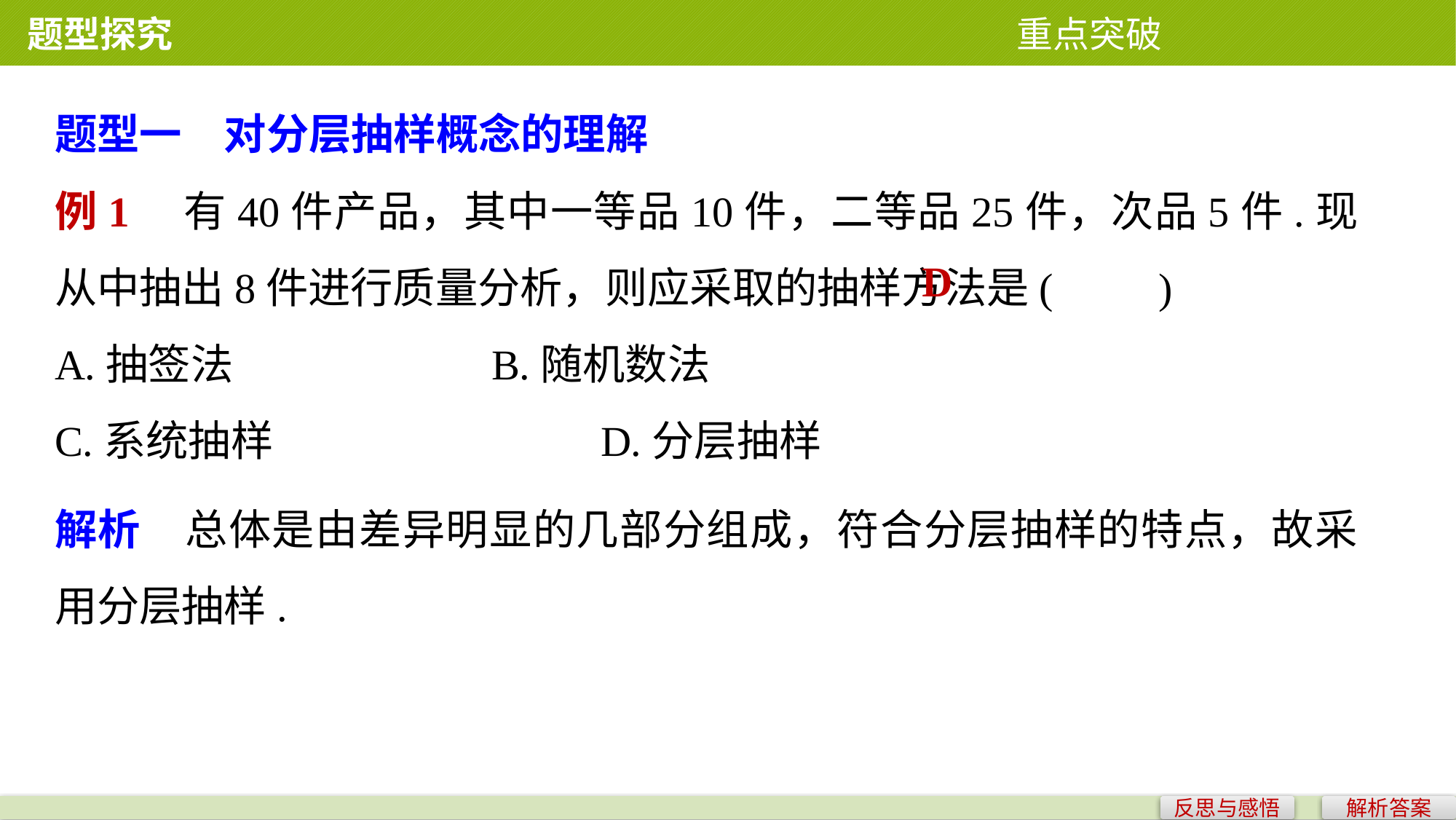

题型探究                                                                                                       重点突破
题型一　对分层抽样概念的理解
例1　有40件产品，其中一等品10件，二等品25件，次品5件.现从中抽出8件进行质量分析，则应采取的抽样方法是(　　)
A.抽签法  			B.随机数法
C.系统抽样  			D.分层抽样
D
解析　总体是由差异明显的几部分组成，符合分层抽样的特点，故采用分层抽样.
反思与感悟
解析答案